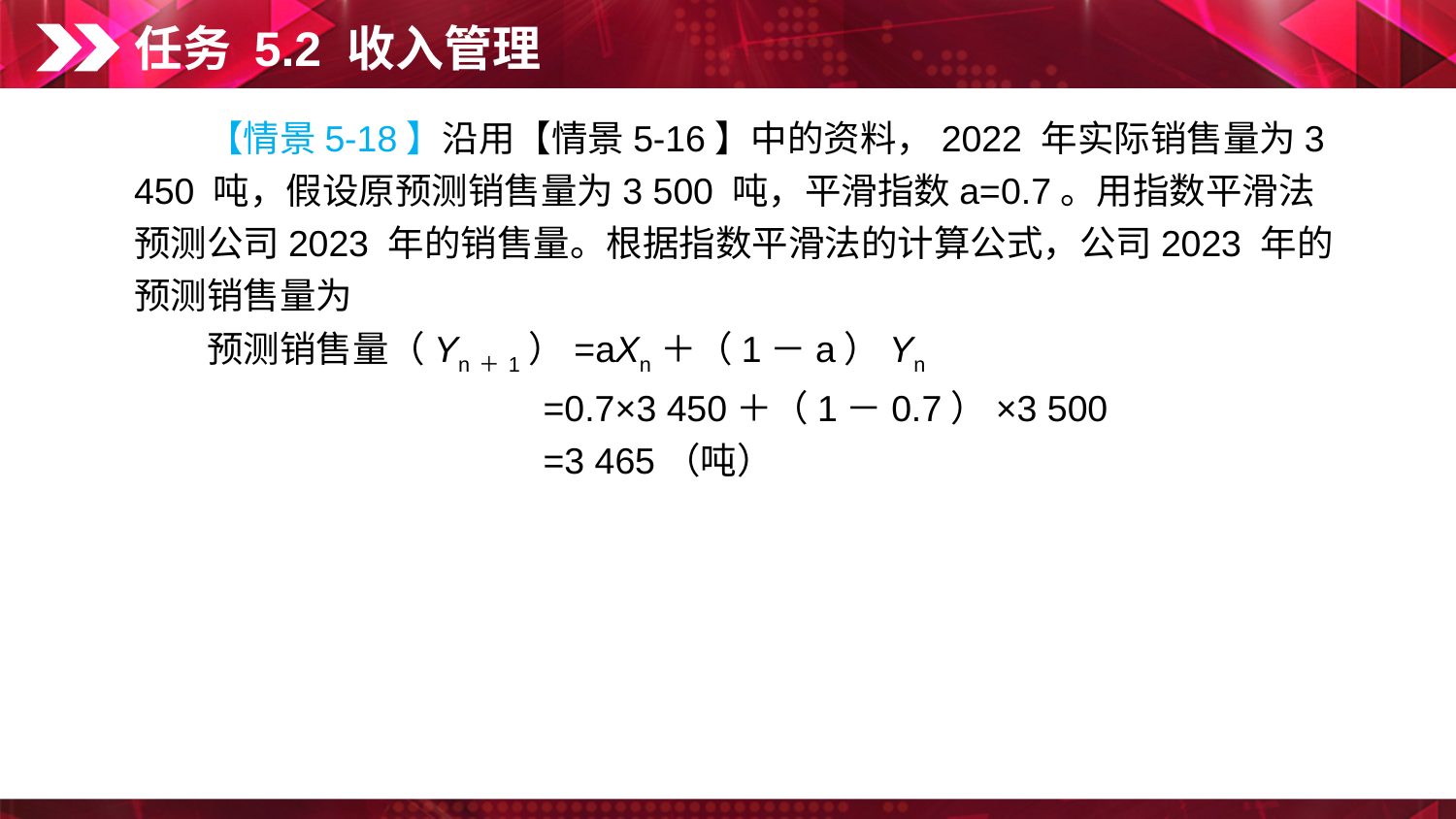

任务 5.2 收入管理

　　【情景5-18】沿用【情景5-16】中的资料，2022 年实际销售量为3 450 吨，假设原预测销售量为3 500 吨，平滑指数a=0.7。用指数平滑法预测公司2023 年的销售量。根据指数平滑法的计算公式，公司2023 年的预测销售量为
　　预测销售量（Yn＋1）=aXn＋（1－a）Yn
　　　　　　　　　　　=0.7×3 450＋（1－0.7）×3 500
　　　　　　　　　　　=3 465（吨）